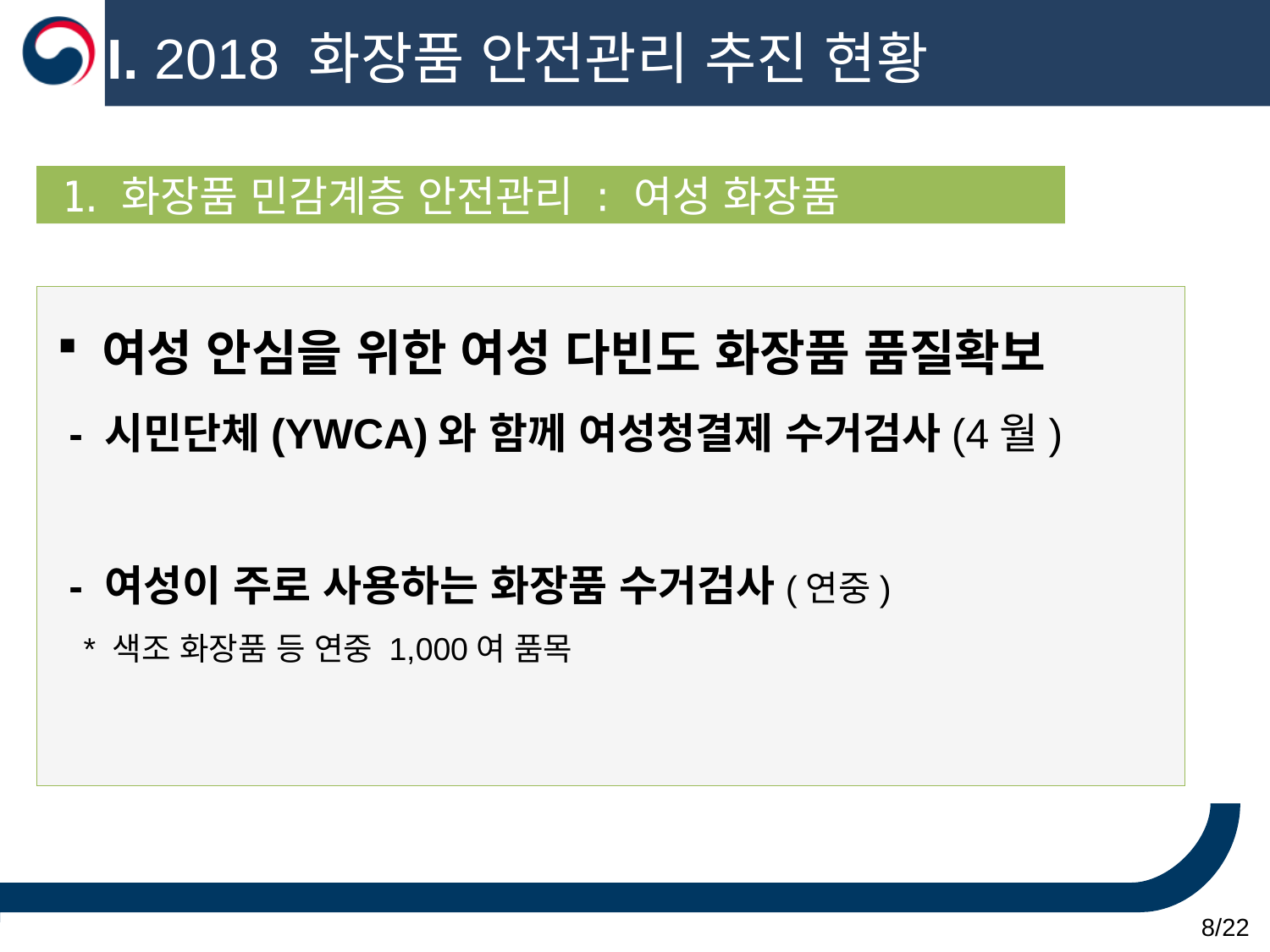

I. 2018 화장품 안전관리 추진 현황
 1. 화장품 민감계층 안전관리 : 여성 화장품
 여성 안심을 위한 여성 다빈도 화장품 품질확보
 - 시민단체(YWCA)와 함께 여성청결제 수거검사(4월)

 - 여성이 주로 사용하는 화장품 수거검사(연중)
   * 색조 화장품 등 연중 1,000여 품목
  8/22